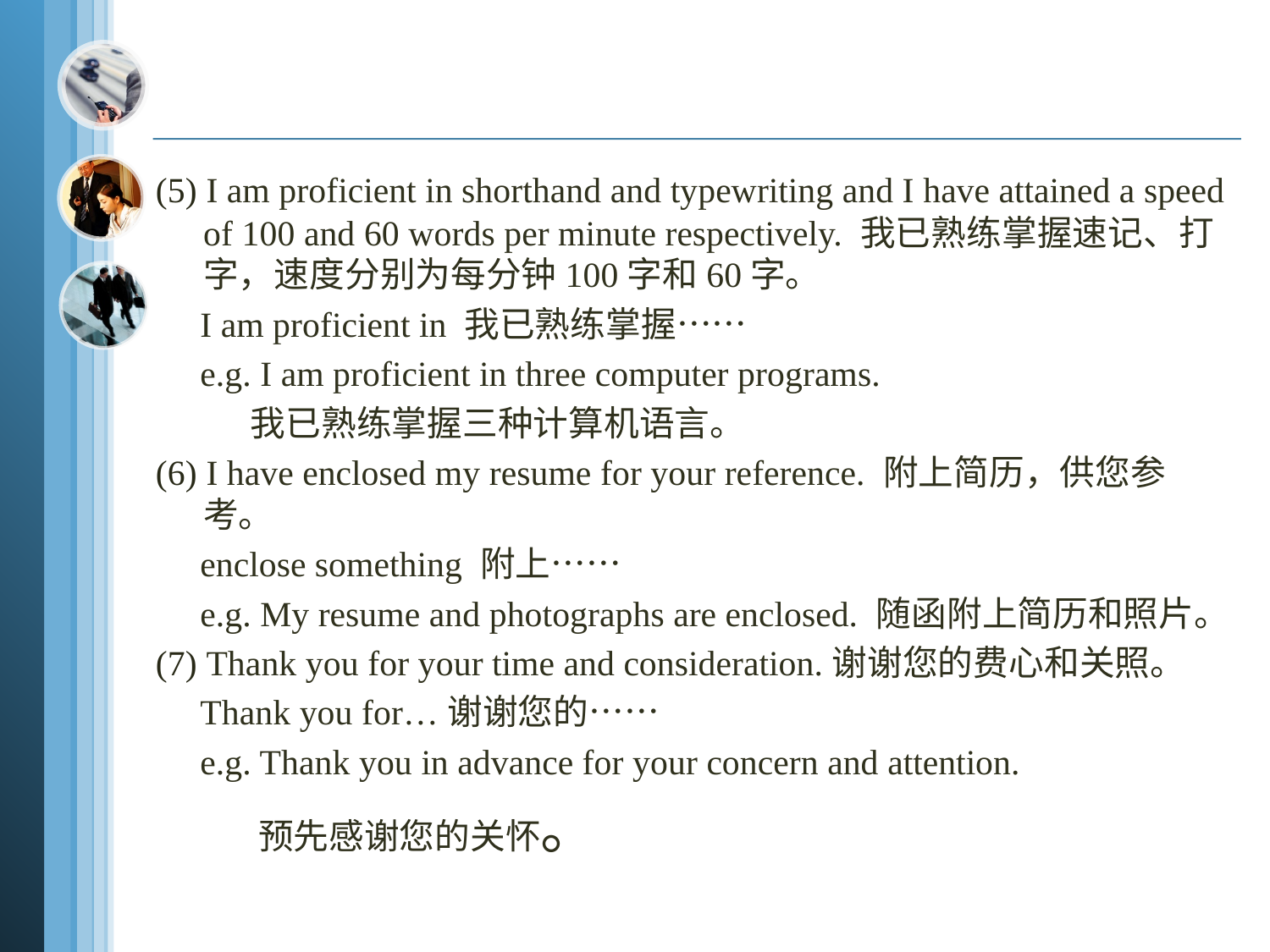

(5) I am proficient in shorthand and typewriting and I have attained a speed of 100 and 60 words per minute respectively. 我已熟练掌握速记、打字，速度分别为每分钟100字和60字。
     I am proficient in 我已熟练掌握……
     e.g. I am proficient in three computer programs.
           我已熟练掌握三种计算机语言。
(6) I have enclosed my resume for your reference. 附上简历，供您参考。
     enclose something 附上……
     e.g. My resume and photographs are enclosed. 随函附上简历和照片。
(7) Thank you for your time and consideration.谢谢您的费心和关照。
     Thank you for…谢谢您的……
     e.g. Thank you in advance for your concern and attention.
            预先感谢您的关怀。